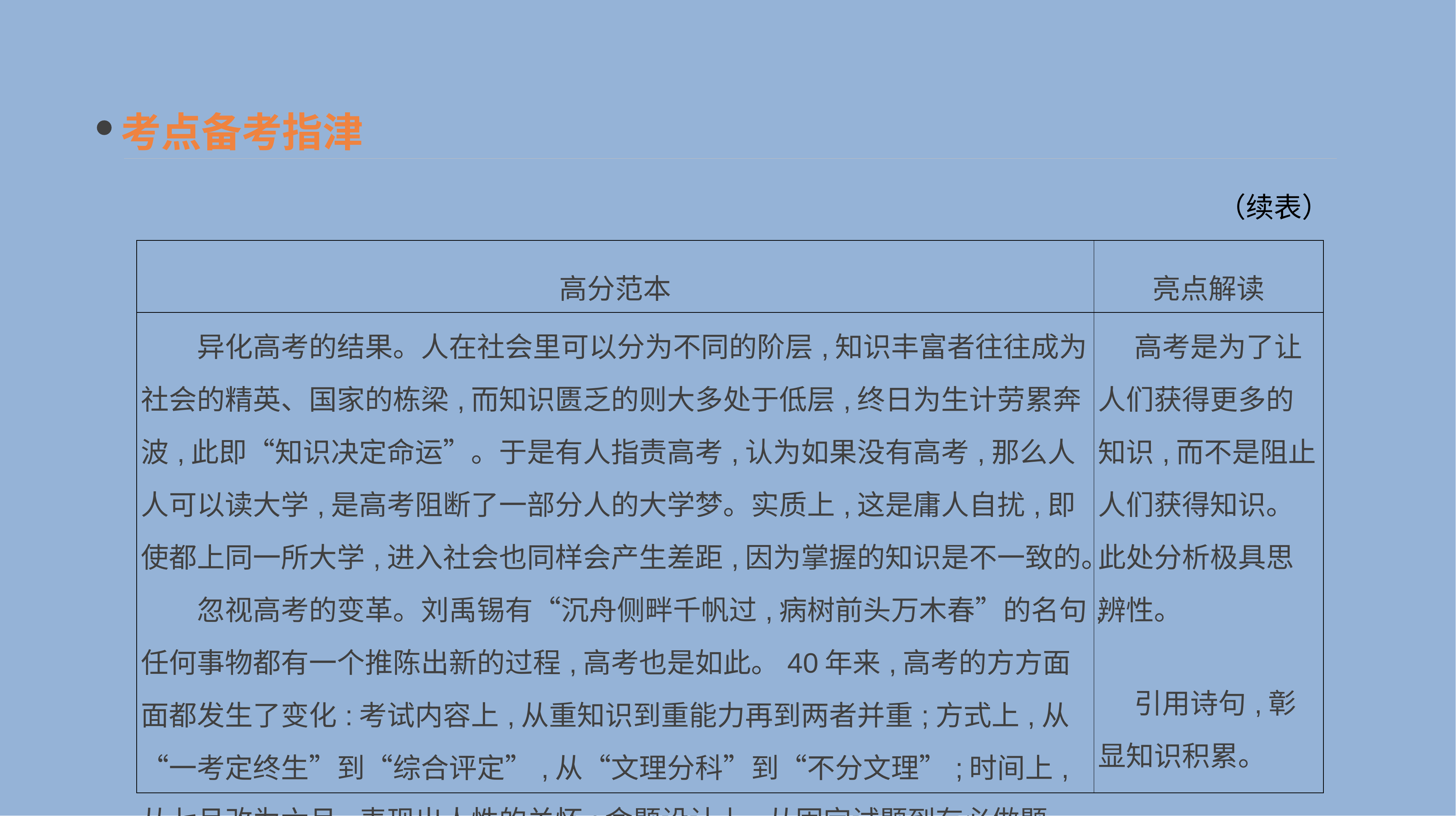

考点备考指津

（续表）
| 高分范本 | 亮点解读 |
| --- | --- |
| 异化高考的结果。人在社会里可以分为不同的阶层,知识丰富者往往成为社会的精英、国家的栋梁,而知识匮乏的则大多处于低层,终日为生计劳累奔波,此即“知识决定命运”。于是有人指责高考,认为如果没有高考,那么人人可以读大学,是高考阻断了一部分人的大学梦。实质上,这是庸人自扰,即使都上同一所大学,进入社会也同样会产生差距,因为掌握的知识是不一致的。 　　忽视高考的变革。刘禹锡有“沉舟侧畔千帆过,病树前头万木春”的名句,任何事物都有一个推陈出新的过程,高考也是如此。40年来,高考的方方面面都发生了变化:考试内容上,从重知识到重能力再到两者并重;方式上,从“一考定终生”到“综合评定”,从“文理分科”到“不分文理”;时间上,从七月改为六月,表现出人性的关怀;命题设计上,从固定试题到有必做题、选做题,有全国统一命题,也有地方自主命题等。 | 高考是为了让人们获得更多的知识,而不是阻止人们获得知识。此处分析极具思辨性。 　引用诗句,彰显知识积累。 |